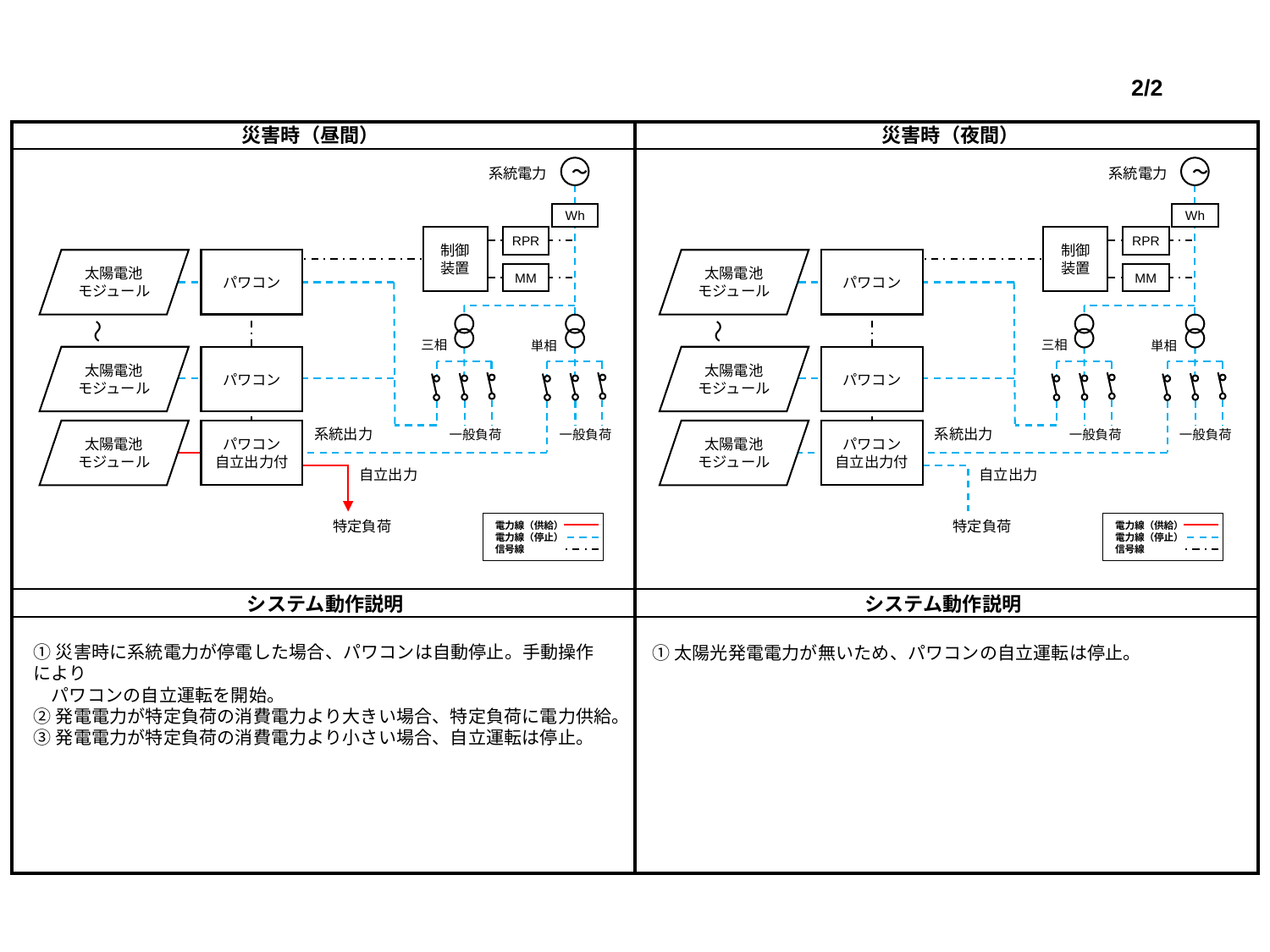

2/2
災害時（昼間）
災害時（夜間）

～
～
系統電力
系統電力
Wh
Wh
制御
装置
RPR
制御
装置
RPR
太陽電池
モジュール
パワコン
太陽電池
モジュール
パワコン
MM
MM
～
～

三相
三相
単相
単相
太陽電池
モジュール
パワコン
太陽電池
モジュール
パワコン

系統出力
系統出力
太陽電池
モジュール
パワコン
自立出力付
太陽電池
モジュール
パワコン
自立出力付
一般負荷
一般負荷
一般負荷
一般負荷
自立出力
自立出力

特定負荷
特定負荷
電力線（供給）
電力線（停止）
信号線
電力線（供給）
電力線（停止）
信号線
システム動作説明
システム動作説明
①災害時に系統電力が停電した場合、パワコンは自動停止。手動操作により
　パワコンの自立運転を開始。
②発電電力が特定負荷の消費電力より大きい場合、特定負荷に電力供給。
③発電電力が特定負荷の消費電力より小さい場合、自立運転は停止。
①太陽光発電電力が無いため、パワコンの自立運転は停止。